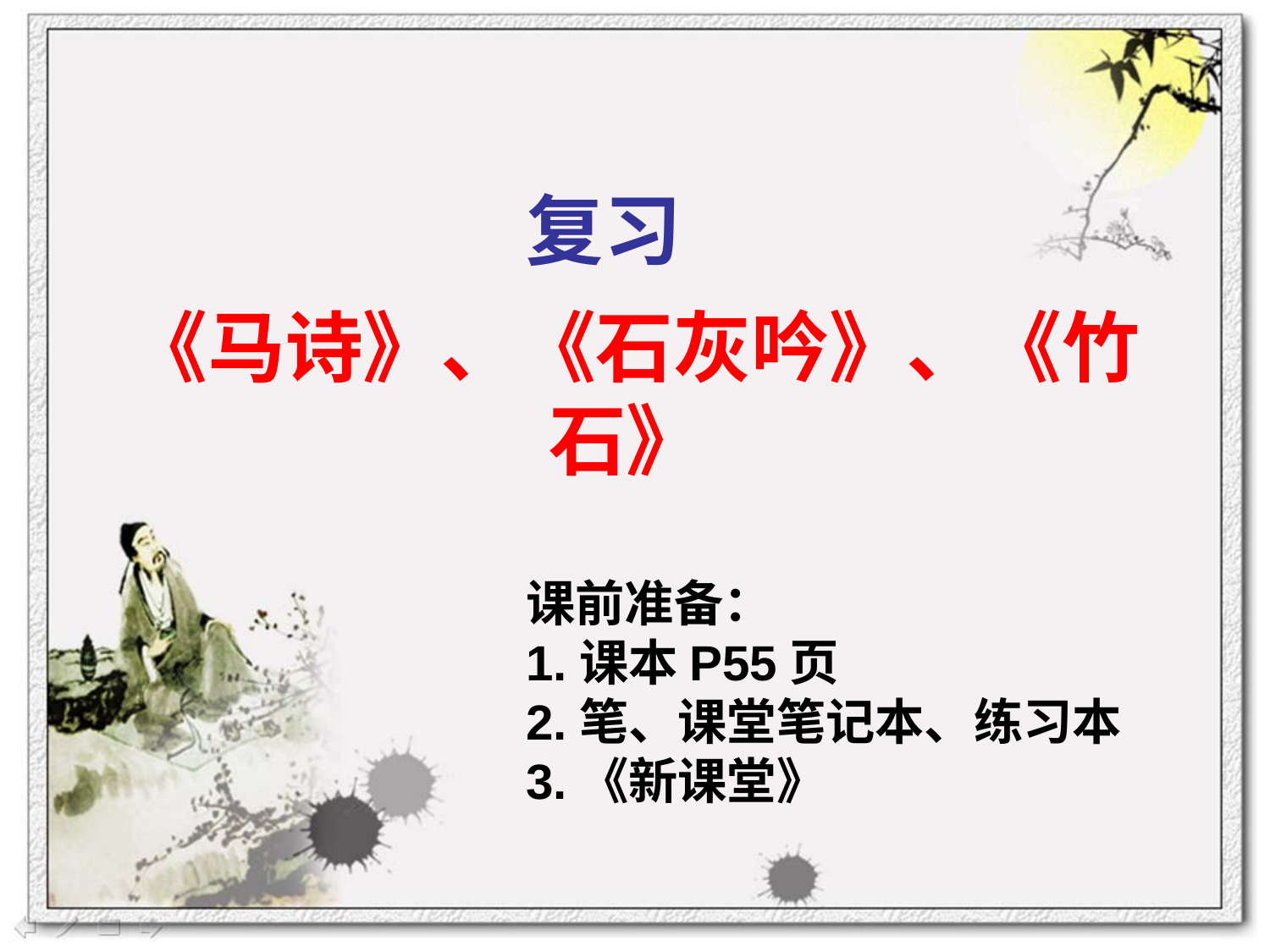

复习
# 《马诗》、《石灰吟》、《竹石》

课前准备：
1.课本P55页
2.笔、课堂笔记本、练习本
3.《新课堂》